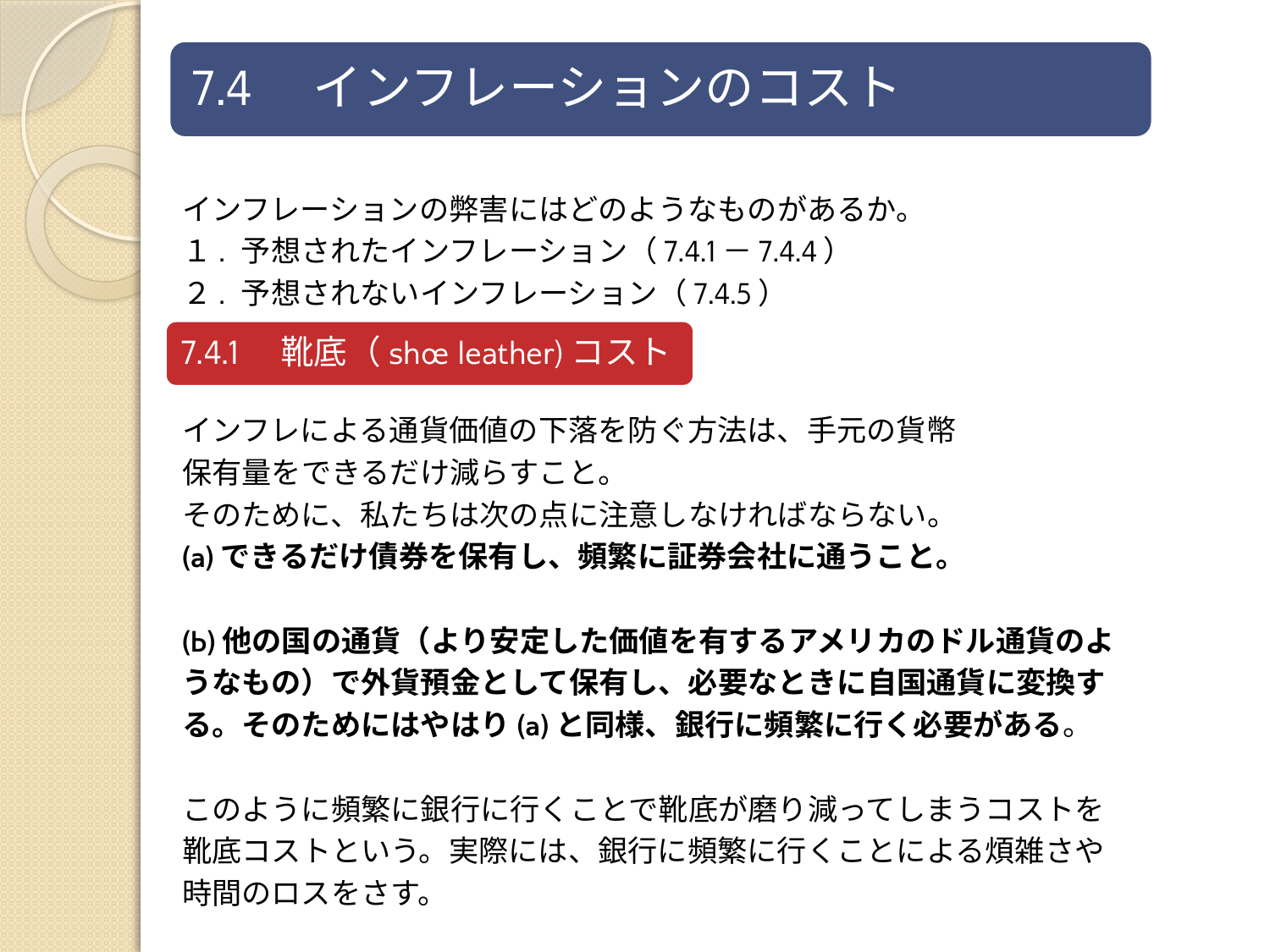

7.4　インフレーションのコスト
インフレーションの弊害にはどのようなものがあるか。
１. 予想されたインフレーション（7.4.1－7.4.4）
２. 予想されないインフレーション（7.4.5）

インフレによる通貨価値の下落を防ぐ方法は、手元の貨幣
保有量をできるだけ減らすこと。
そのために、私たちは次の点に注意しなければならない。
(a)できるだけ債券を保有し、頻繁に証券会社に通うこと。

(b)他の国の通貨（より安定した価値を有するアメリカのドル通貨のよ
うなもの）で外貨預金として保有し、必要なときに自国通貨に変換す
る。そのためにはやはり(a)と同様、銀行に頻繁に行く必要がある。

このように頻繁に銀行に行くことで靴底が磨り減ってしまうコストを
靴底コストという。実際には、銀行に頻繁に行くことによる煩雑さや
時間のロスをさす。
7.4.1　靴底（shoe leather)コスト